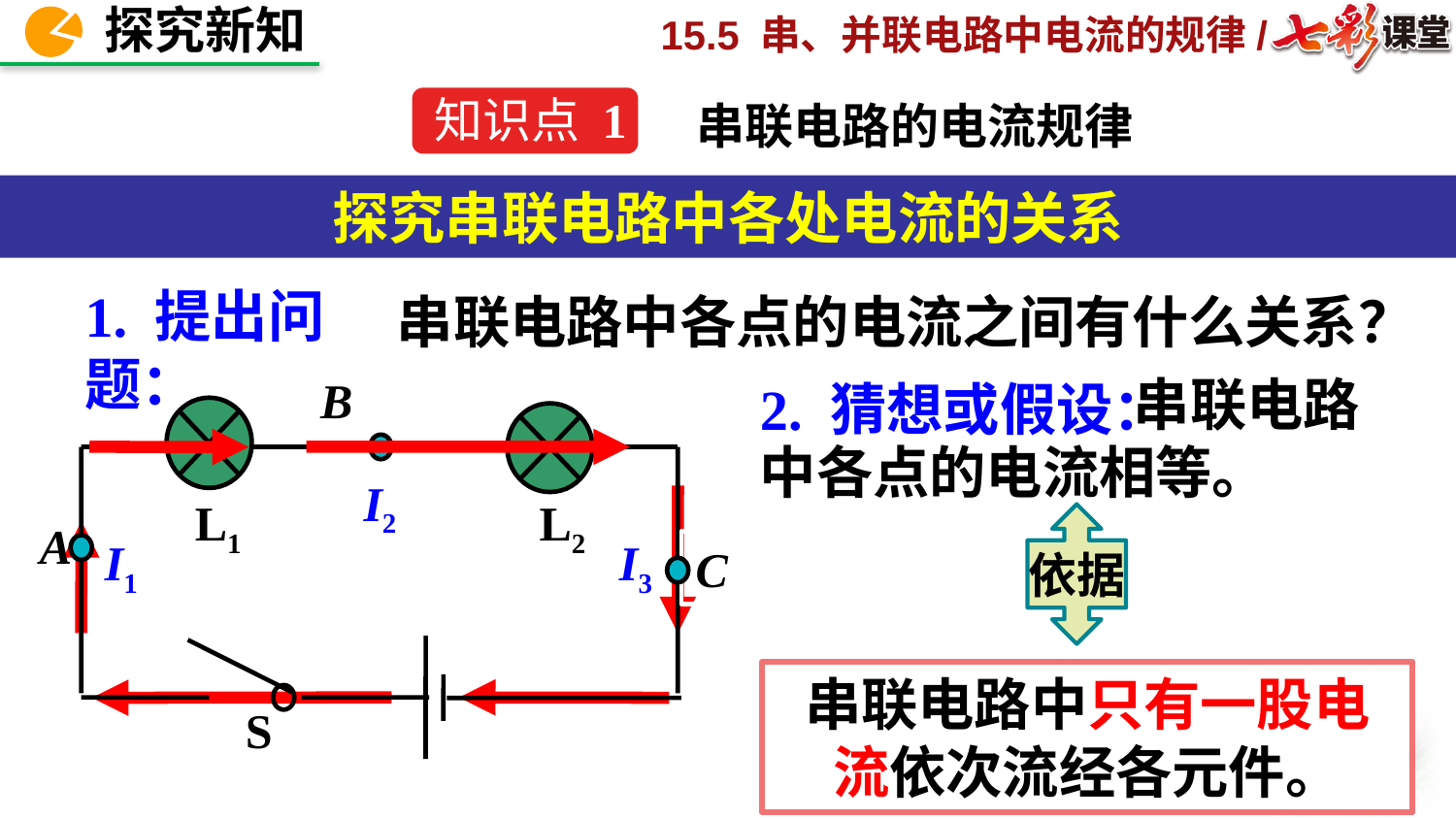

知识点 1
串联电路的电流规律
探究串联电路中各处电流的关系
1. 提出问题：
串联电路中各点的电流之间有什么关系？
                            串联电路中各点的电流相等。

C

A

B
I2
2. 猜想或假设：

L1
L2

依据

I1
I3
串联电路中只有一股电流依次流经各元件。
S